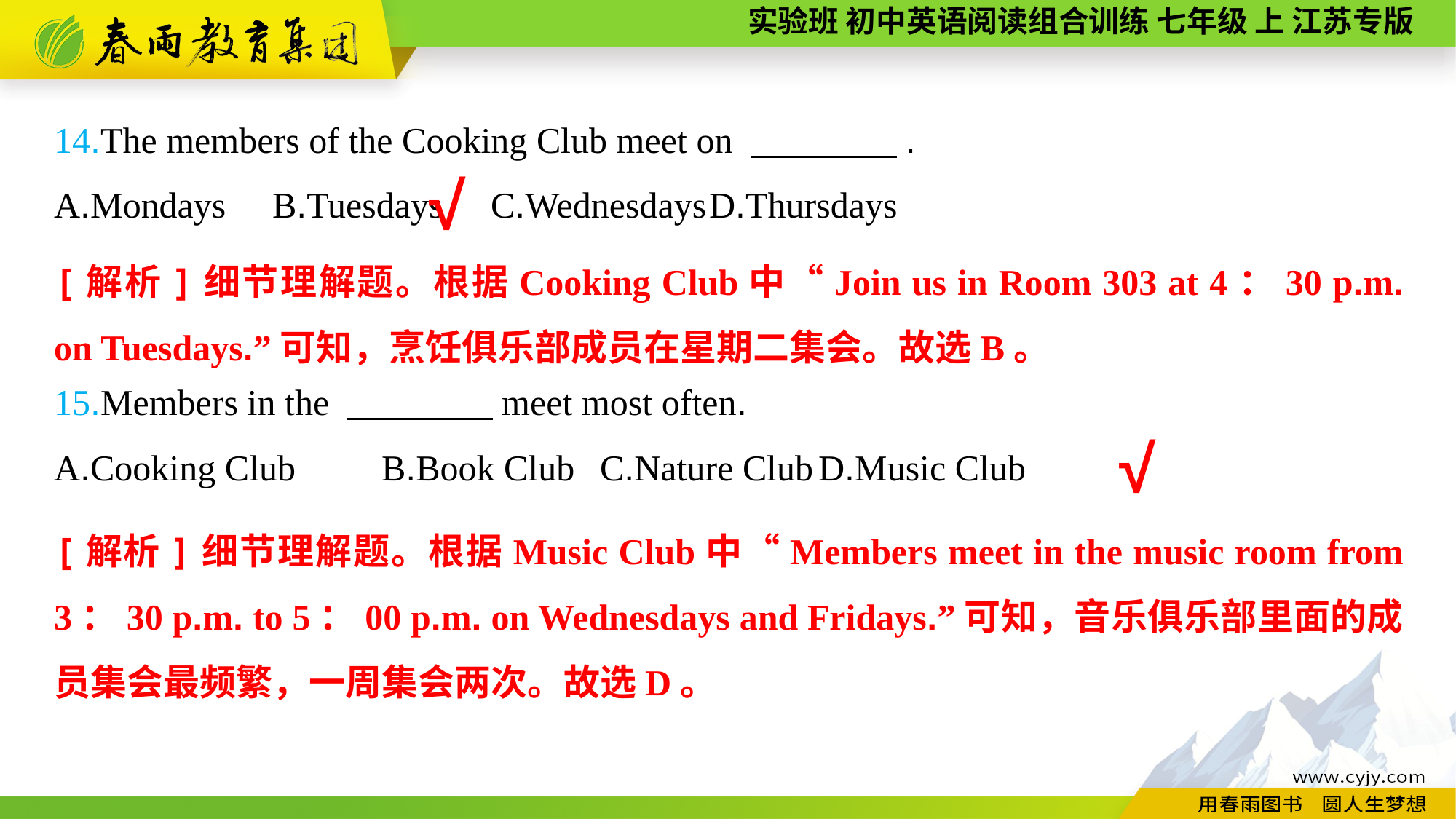

14.The members of the Cooking Club meet on 　　　　.
A.Mondays	B.Tuesdays	C.Wednesdays	D.Thursdays

15.Members in the 　　　　meet most often.
A.Cooking Club	B.Book Club	C.Nature Club	D.Music Club
√
[解析]细节理解题。根据Cooking Club中“Join us in Room 303 at 4：30 p.m. on Tuesdays.”可知，烹饪俱乐部成员在星期二集会。故选B。
√
[解析]细节理解题。根据Music Club中“Members meet in the music room from 3：30 p.m. to 5：00 p.m. on Wednesdays and Fridays.”可知，音乐俱乐部里面的成员集会最频繁，一周集会两次。故选D。